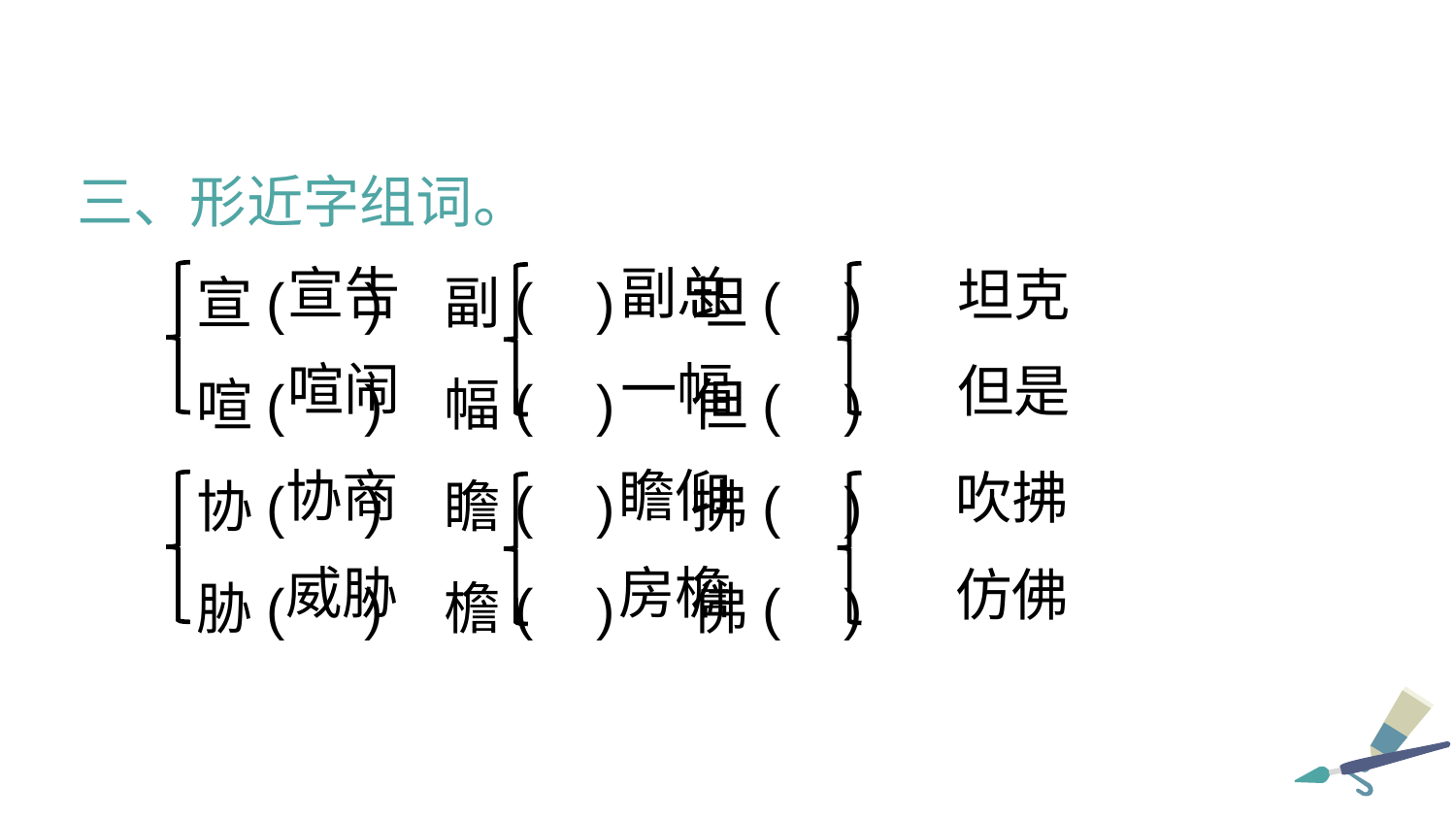

三、形近字组词。
宣(     )   副(    )    坦(    )
喧(     )   幅(    )    但(    )
协(     )   瞻(    )    拂(    )
胁(     )   檐(    )    佛(    )
宣告
副总
坦克

喧闹
一幅
但是
协商
瞻仰
吹拂

威胁
房檐
仿佛